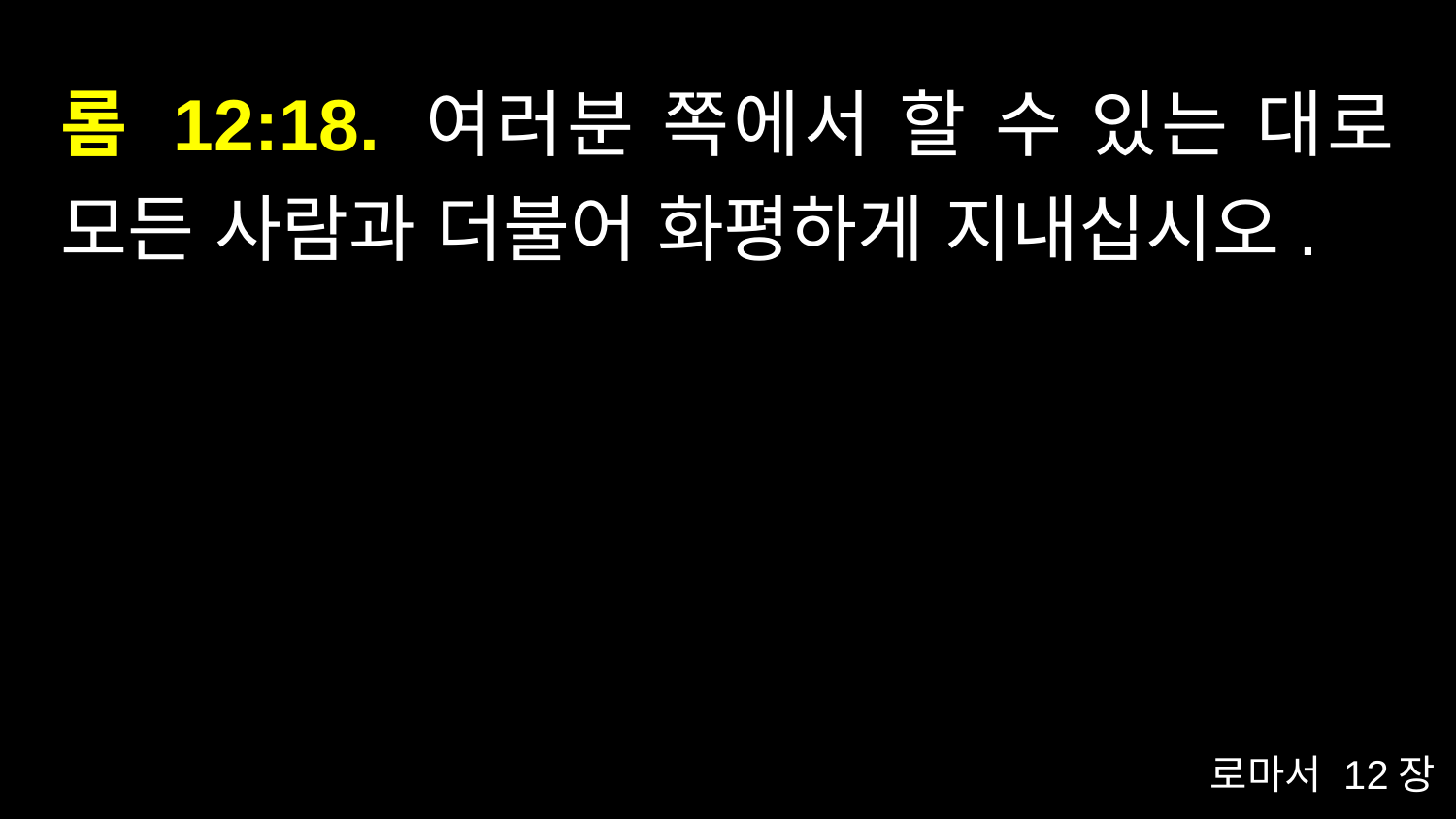

# 롬 12:18. 여러분 쪽에서 할 수 있는 대로 모든 사람과 더불어 화평하게 지내십시오.
로마서 12장